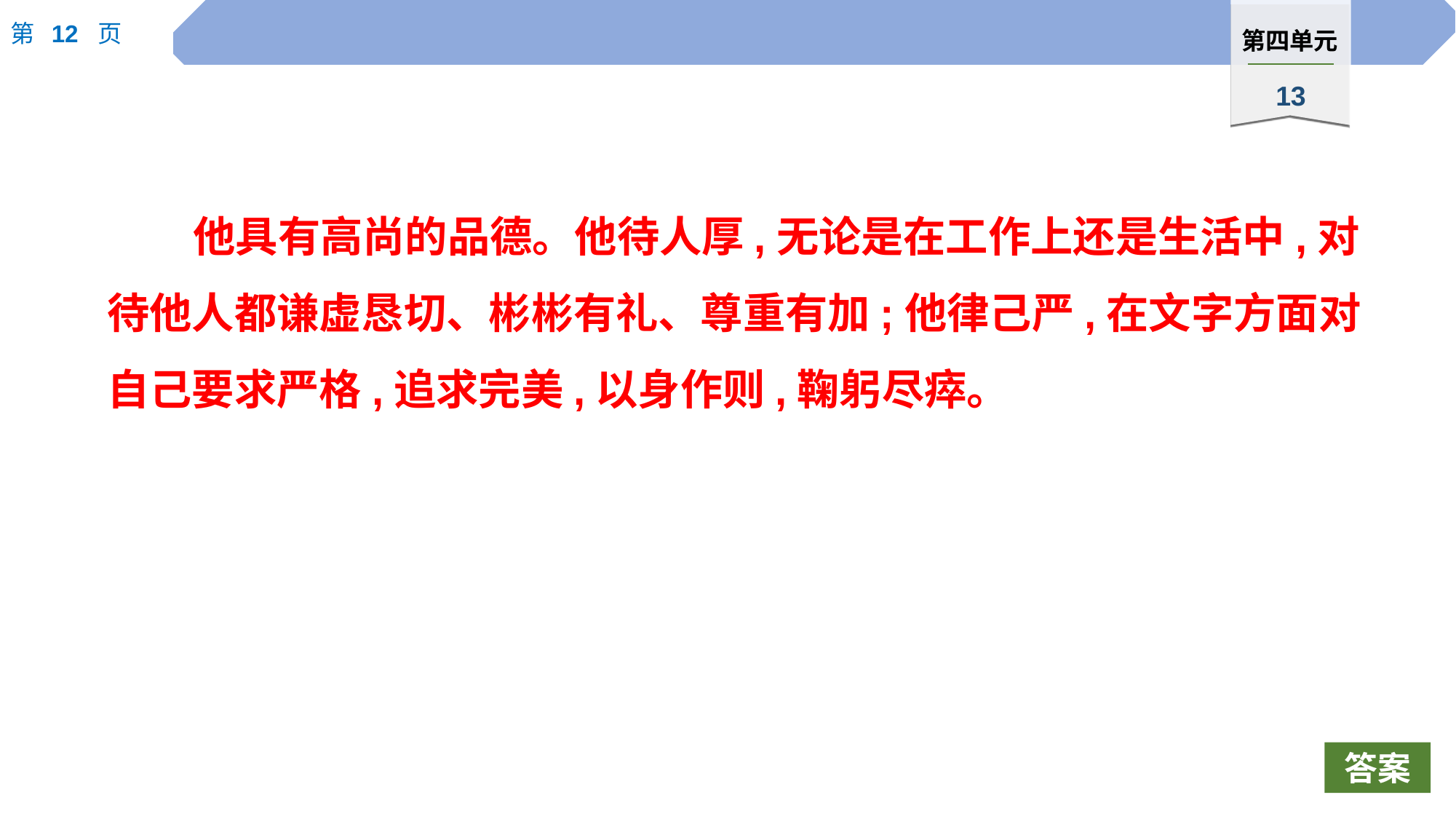

他具有高尚的品德。他待人厚,无论是在工作上还是生活中,对待他人都谦虚恳切、彬彬有礼、尊重有加;他律己严,在文字方面对自己要求严格,追求完美,以身作则,鞠躬尽瘁。
答案